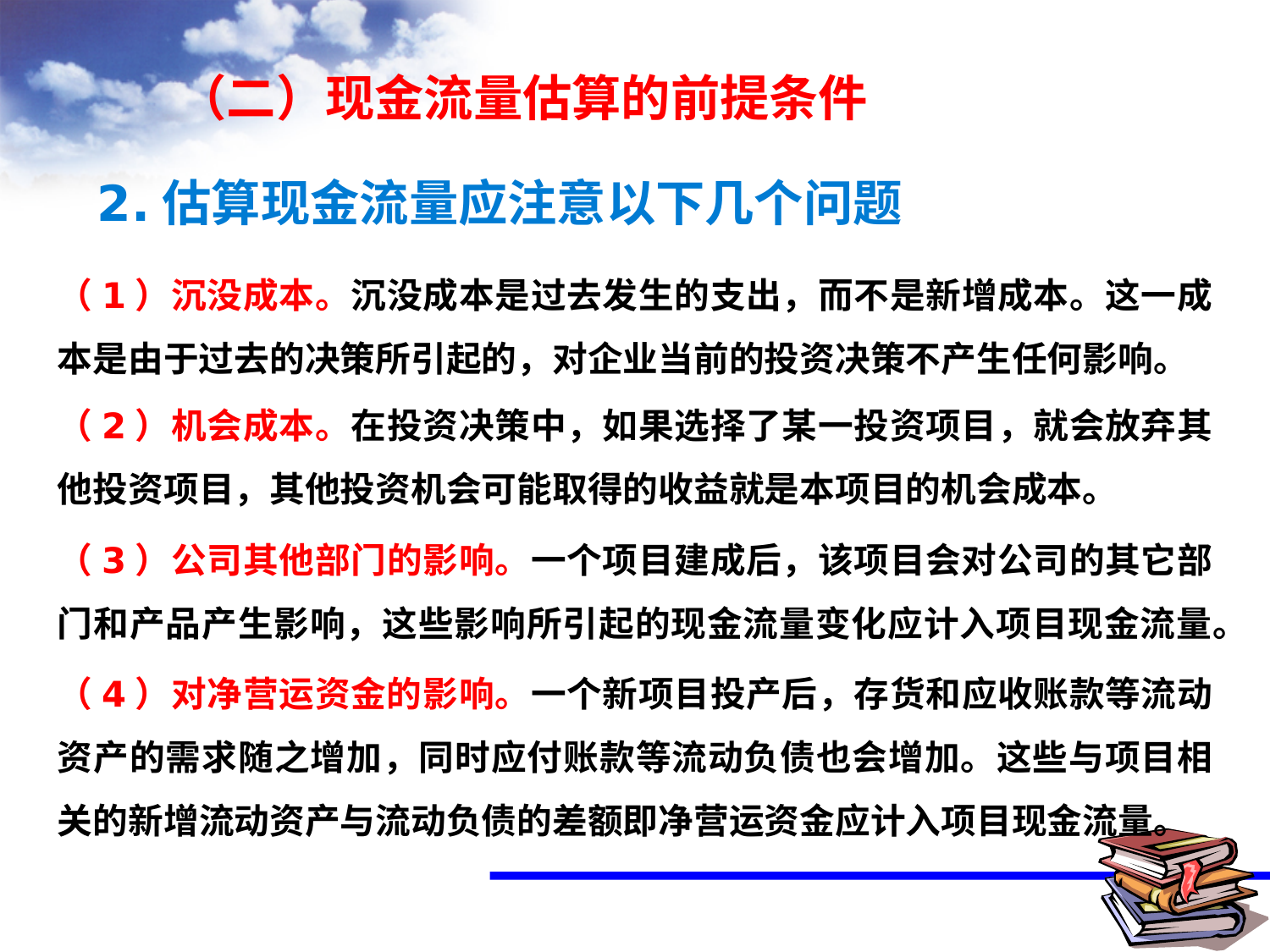

# （二）现金流量估算的前提条件
2.估算现金流量应注意以下几个问题

（1）沉没成本。沉没成本是过去发生的支出，而不是新增成本。这一成本是由于过去的决策所引起的，对企业当前的投资决策不产生任何影响。
（2）机会成本。在投资决策中，如果选择了某一投资项目，就会放弃其他投资项目，其他投资机会可能取得的收益就是本项目的机会成本。
（3）公司其他部门的影响。一个项目建成后，该项目会对公司的其它部门和产品产生影响，这些影响所引起的现金流量变化应计入项目现金流量。
（4）对净营运资金的影响。一个新项目投产后，存货和应收账款等流动资产的需求随之增加，同时应付账款等流动负债也会增加。这些与项目相关的新增流动资产与流动负债的差额即净营运资金应计入项目现金流量。